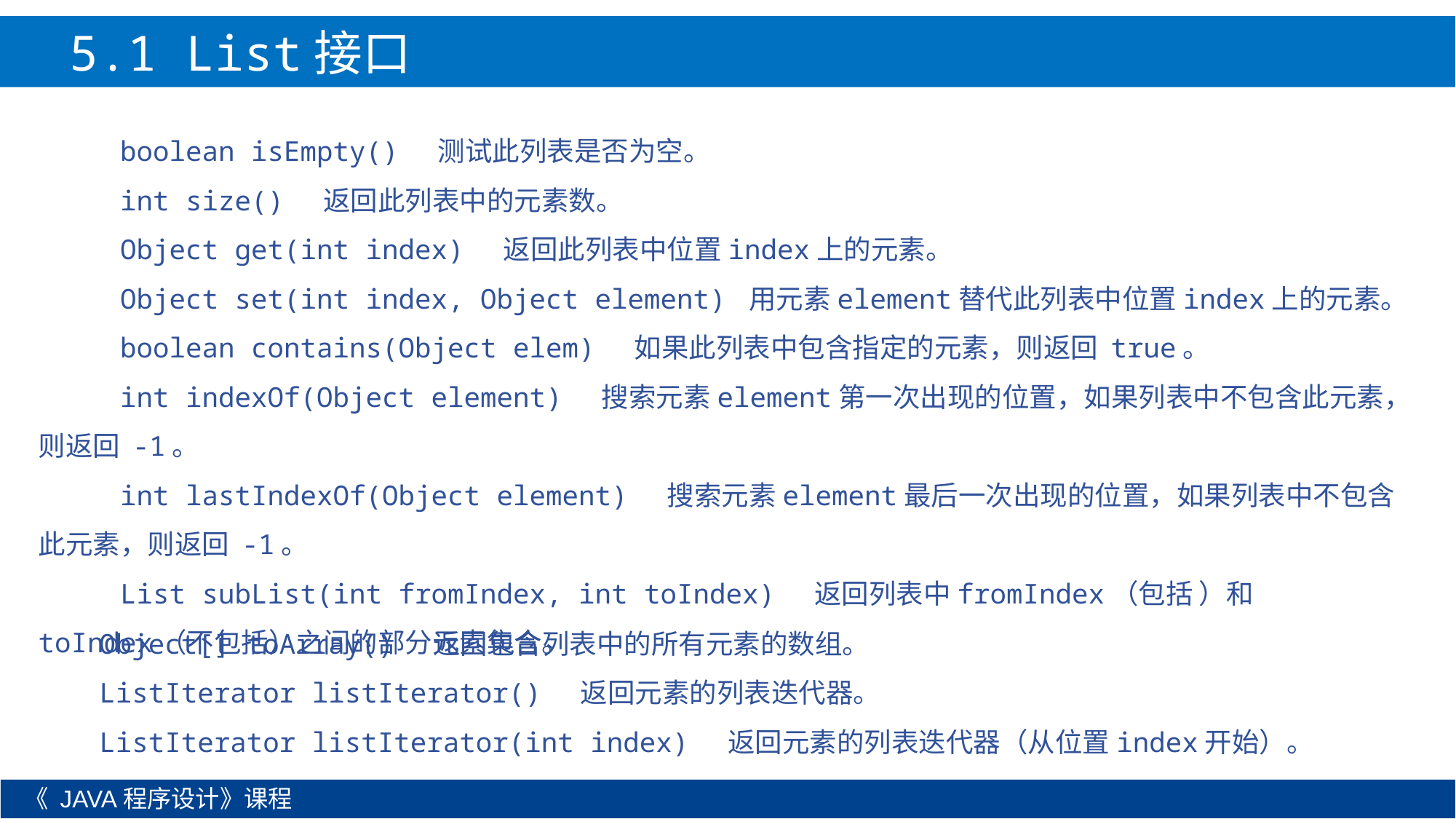

5.1 List接口
     boolean isEmpty()  测试此列表是否为空。
     int size()  返回此列表中的元素数。
     Object get(int index)  返回此列表中位置index上的元素。
     Object set(int index, Object element) 用元素element替代此列表中位置index上的元素。
     boolean contains(Object elem)  如果此列表中包含指定的元素，则返回 true。
     int indexOf(Object element)  搜索元素element第一次出现的位置，如果列表中不包含此元素，则返回 -1。
     int lastIndexOf(Object element)  搜索元素element最后一次出现的位置，如果列表中不包含此元素，则返回 -1。
     List subList(int fromIndex, int toIndex)  返回列表中fromIndex（包括 ）和toIndex（不包括）之间的部分元素集合。
Object[] toArray()  返回包含列表中的所有元素的数组。
ListIterator listIterator()  返回元素的列表迭代器。
ListIterator listIterator(int index)  返回元素的列表迭代器（从位置index开始）。
《 JAVA程序设计》课程